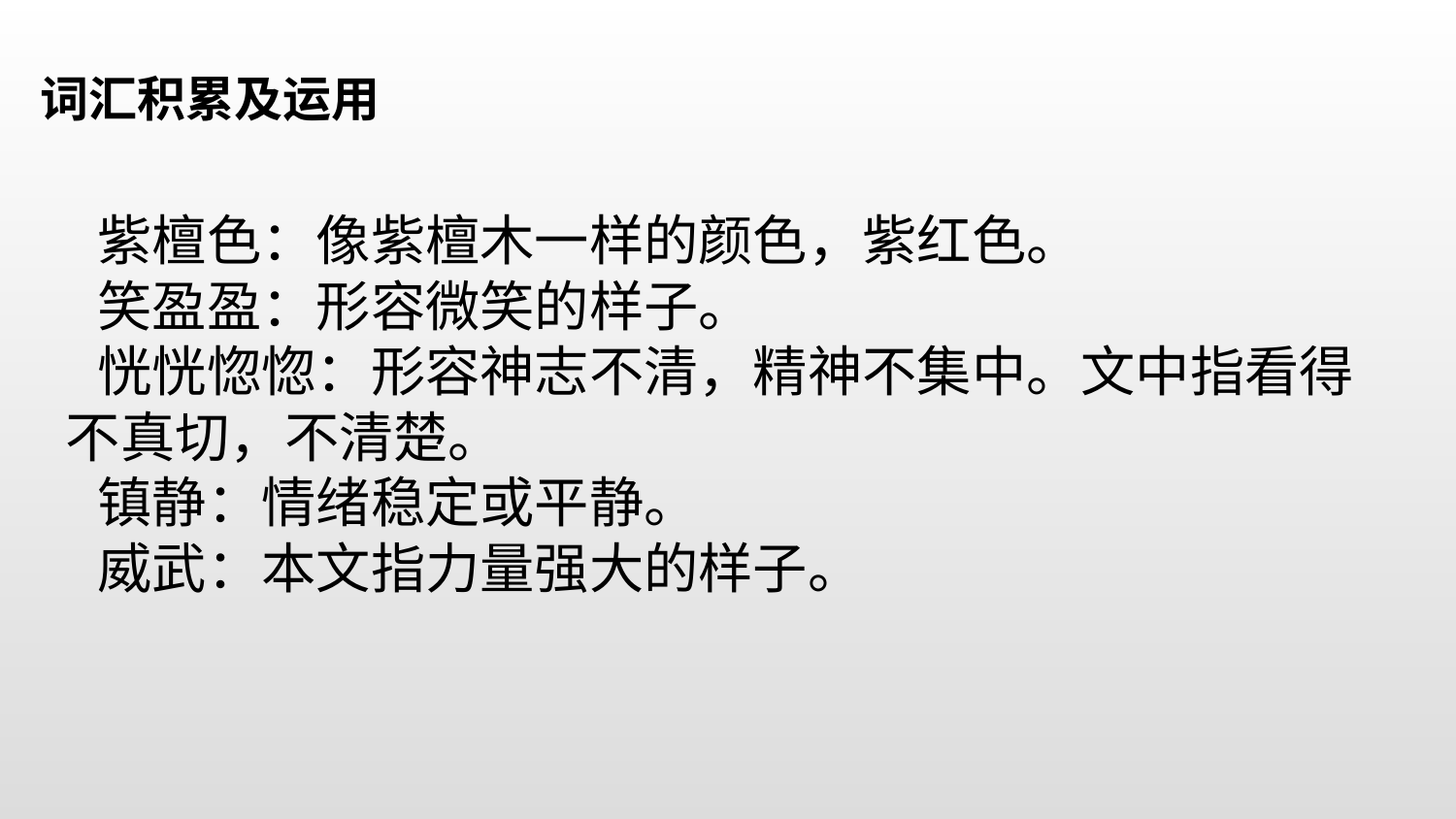

词汇积累及运用
紫檀色：像紫檀木一样的颜色，紫红色。
笑盈盈：形容微笑的样子。
恍恍惚惚：形容神志不清，精神不集中。文中指看得不真切，不清楚。
镇静：情绪稳定或平静。
威武：本文指力量强大的样子。
|  |  |  |  |
| --- | --- | --- | --- |